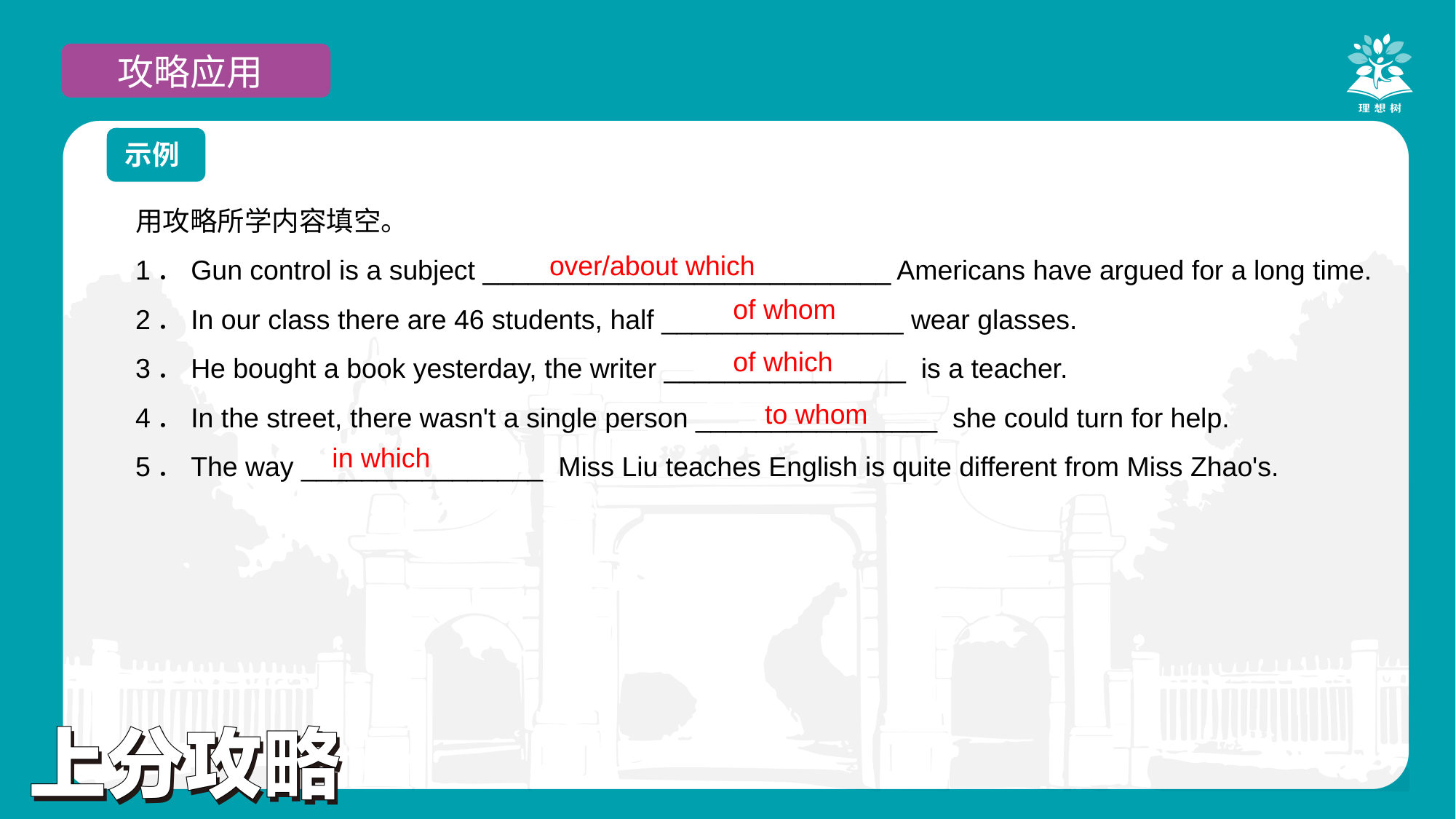

攻略应用

示例
用攻略所学内容填空。
1．Gun control is a subject ___________________________ Americans have argued for a long time.
2．In our class there are 46 students, half ________________ wear glasses.
3．He bought a book yesterday, the writer ________________  is a teacher.
4．In the street, there wasn't a single person ________________  she could turn for help.
5．The way ________________  Miss Liu teaches English is quite different from Miss Zhao's.

over/about which
of whom
of which
to whom
in which